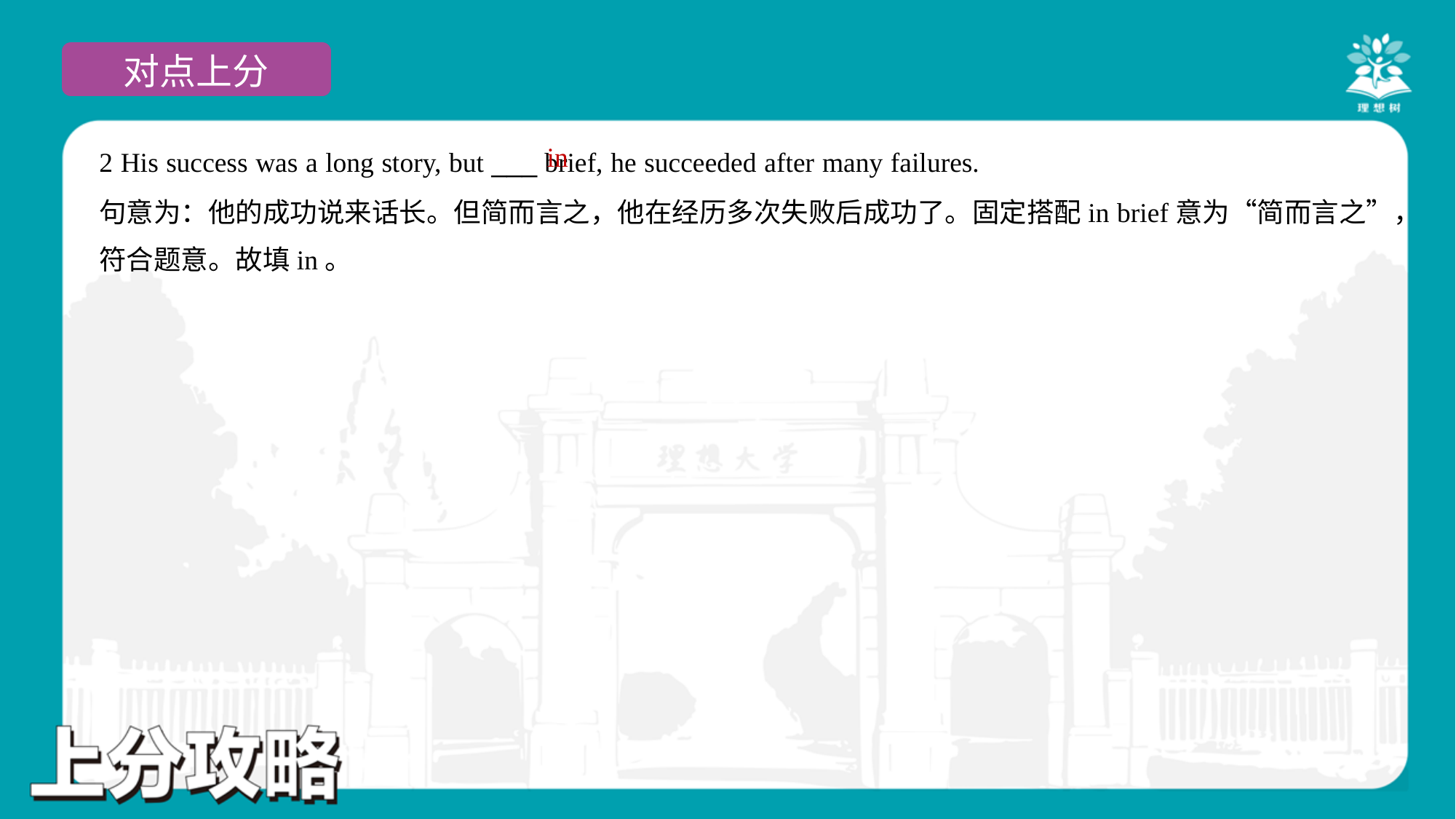

in
2 His success was a long story, but ___ brief, he succeeded after many failures.
句意为：他的成功说来话长。但简而言之，他在经历多次失败后成功了。固定搭配in brief意为“简而言之”，
符合题意。故填in。